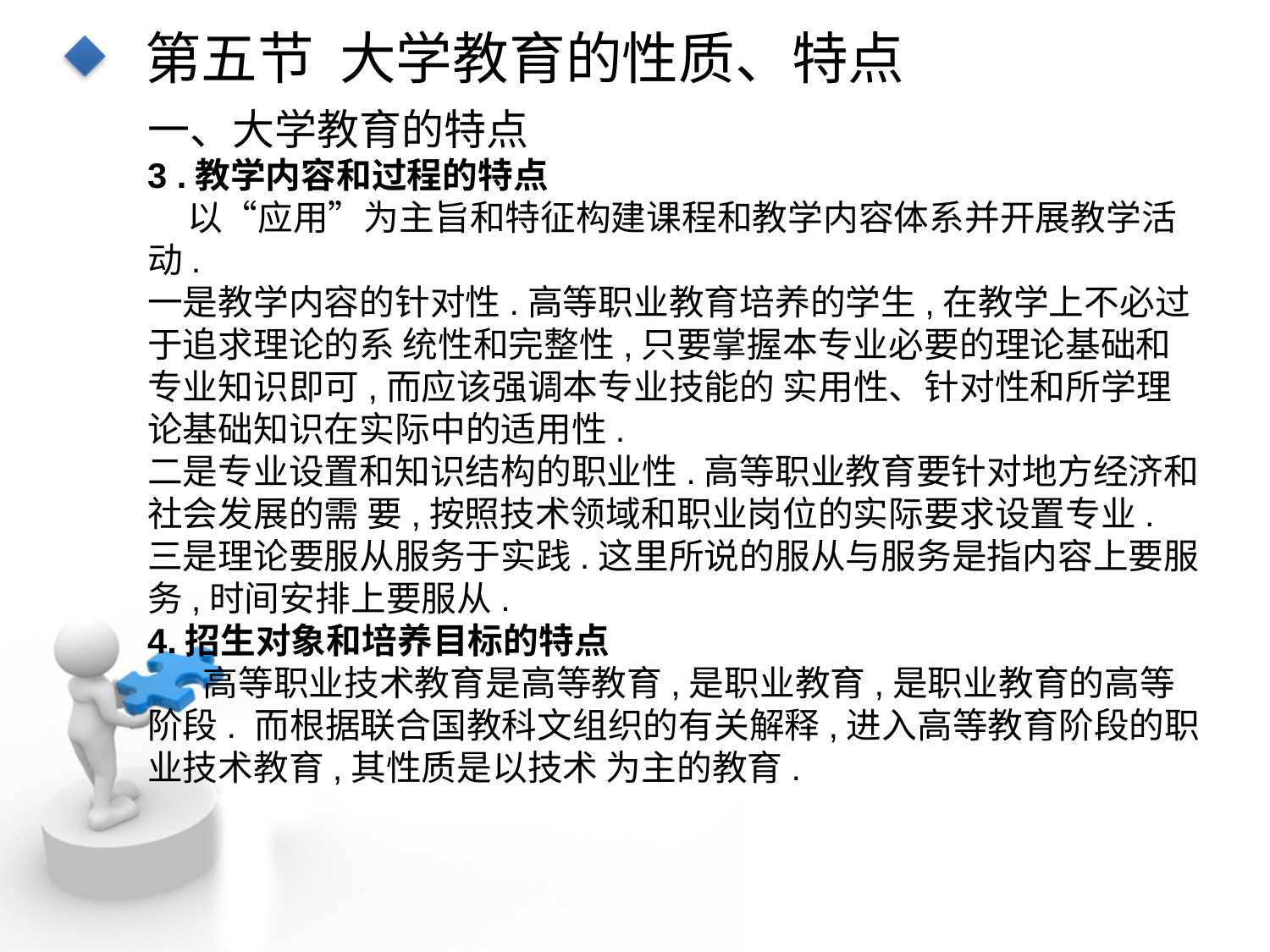

第五节  大学教育的性质、特点

一、大学教育的特点
3 .教学内容和过程的特点
    以“应用”为主旨和特征构建课程和教学内容体系并开展教学活动.
一是教学内容的针对性.高等职业教育培养的学生,在教学上不必过于追求理论的系 统性和完整性,只要掌握本专业必要的理论基础和专业知识即可,而应该强调本专业技能的 实用性、针对性和所学理论基础知识在实际中的适用性.
二是专业设置和知识结构的职业性.高等职业教育要针对地方经济和社会发展的需 要,按照技术领域和职业岗位的实际要求设置专业.
三是理论要服从服务于实践.这里所说的服从与服务是指内容上要服务,时间安排上要服从.
4.招生对象和培养目标的特点
      高等职业技术教育是高等教育,是职业教育,是职业教育的高等阶段. 而根据联合国教科文组织的有关解释,进入高等教育阶段的职业技术教育,其性质是以技术 为主的教育.

点击添加文本
点击添加文本
点击添加文本
点击添加文本